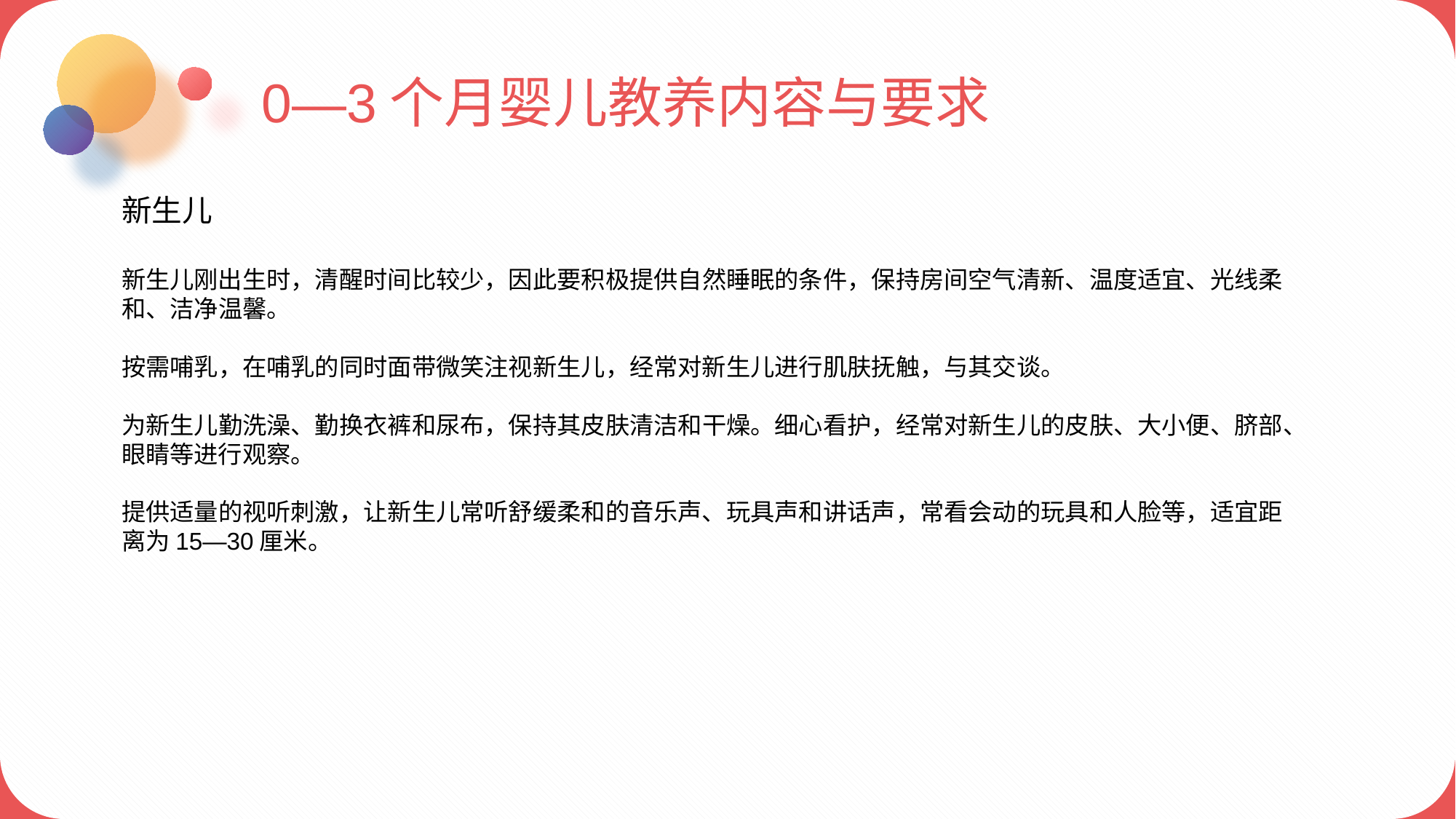

0—3个月婴儿教养内容与要求
新生儿

新生儿刚出生时，清醒时间比较少，因此要积极提供自然睡眠的条件，保持房间空气清新、温度适宜、光线柔和、洁净温馨。

按需哺乳，在哺乳的同时面带微笑注视新生儿，经常对新生儿进行肌肤抚触，与其交谈。

为新生儿勤洗澡、勤换衣裤和尿布，保持其皮肤清洁和干燥。细心看护，经常对新生儿的皮肤、大小便、脐部、眼睛等进行观察。

提供适量的视听刺激，让新生儿常听舒缓柔和的音乐声、玩具声和讲话声，常看会动的玩具和人脸等，适宜距离为15—30厘米。